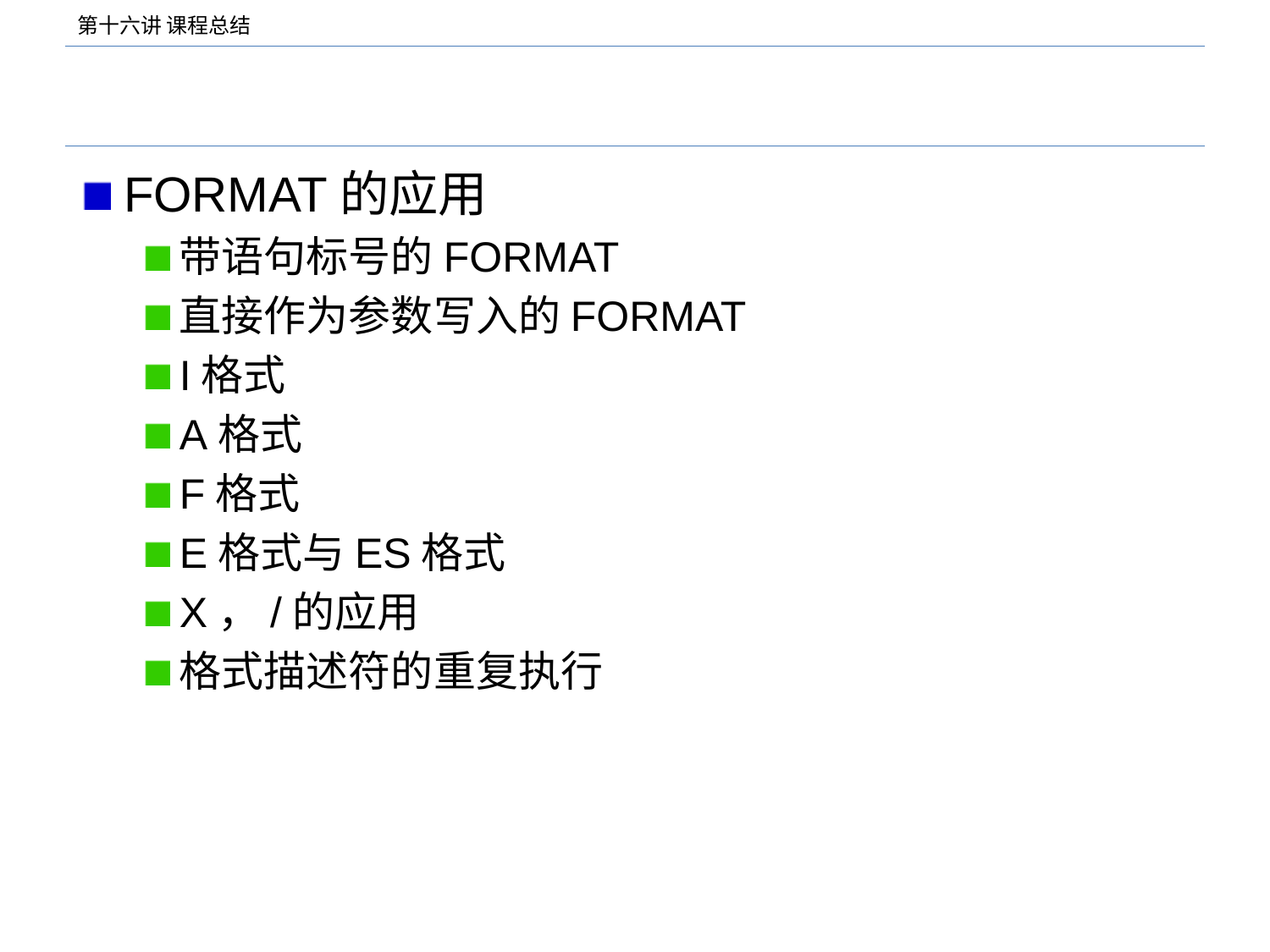

#
FORMAT的应用
带语句标号的FORMAT
直接作为参数写入的FORMAT
I格式
A格式
F格式
E格式与ES格式
X，/的应用
格式描述符的重复执行